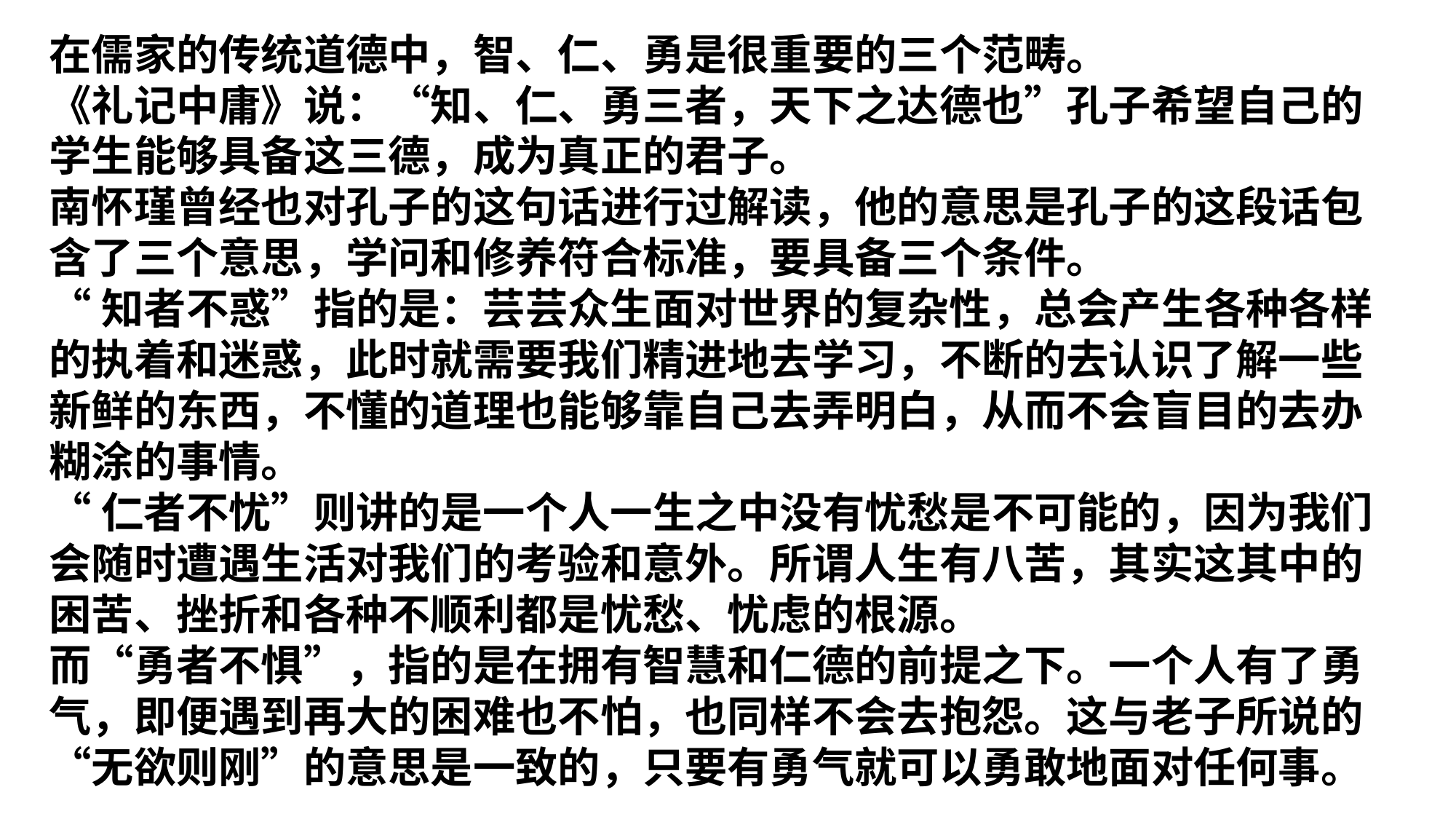

在儒家的传统道德中，智、仁、勇是很重要的三个范畴。
《礼记中庸》说：“知、仁、勇三者，天下之达德也”孔子希望自己的学生能够具备这三德，成为真正的君子。
南怀瑾曾经也对孔子的这句话进行过解读，他的意思是孔子的这段话包含了三个意思，学问和修养符合标准，要具备三个条件。
“知者不惑”指的是：芸芸众生面对世界的复杂性，总会产生各种各样的执着和迷惑，此时就需要我们精进地去学习，不断的去认识了解一些新鲜的东西，不懂的道理也能够靠自己去弄明白，从而不会盲目的去办糊涂的事情。
“仁者不忧”则讲的是一个人一生之中没有忧愁是不可能的，因为我们会随时遭遇生活对我们的考验和意外。所谓人生有八苦，其实这其中的困苦、挫折和各种不顺利都是忧愁、忧虑的根源。
而“勇者不惧”，指的是在拥有智慧和仁德的前提之下。一个人有了勇气，即便遇到再大的困难也不怕，也同样不会去抱怨。这与老子所说的“无欲则刚”的意思是一致的，只要有勇气就可以勇敢地面对任何事。